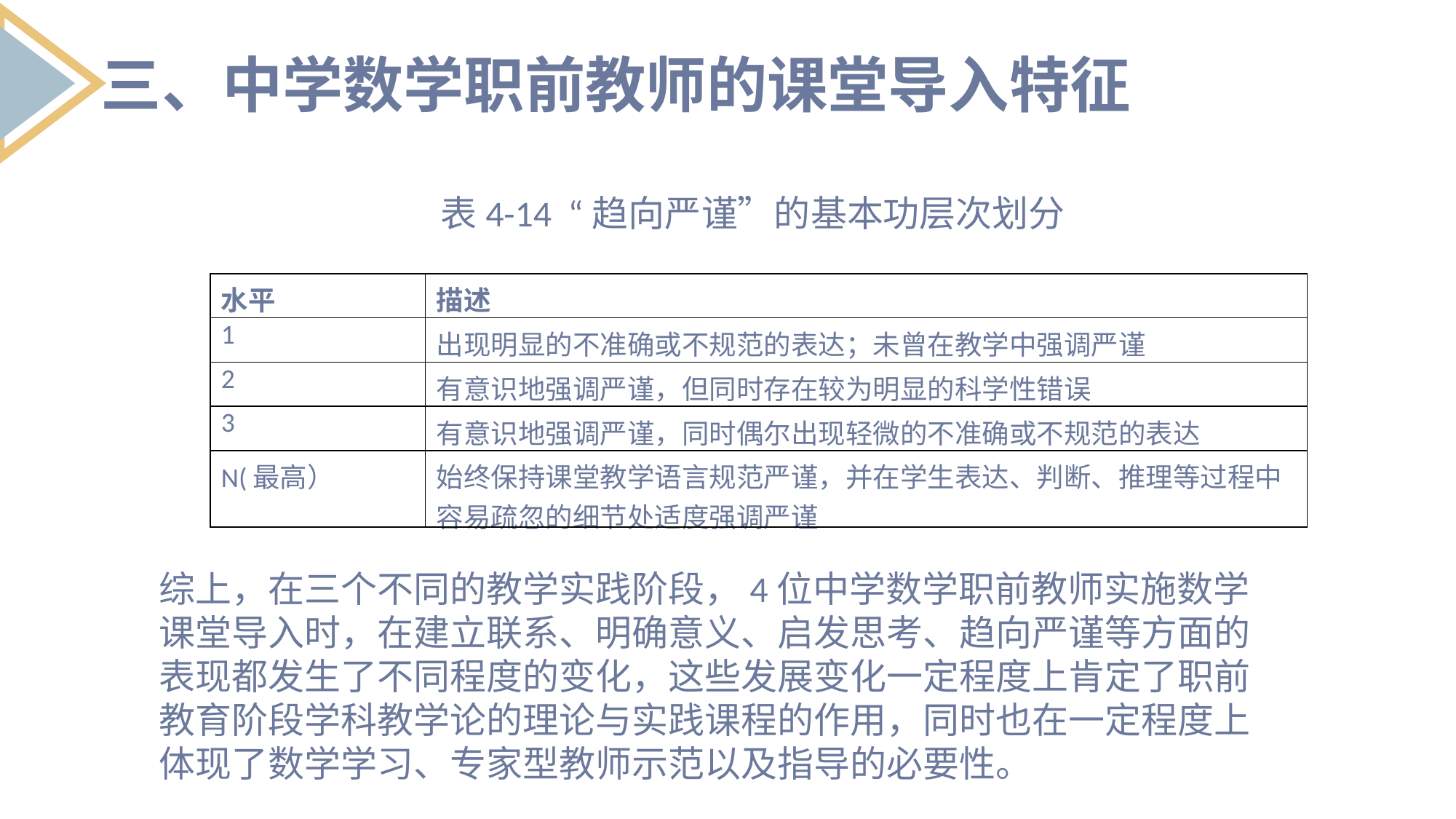

三、中学数学职前教师的课堂导入特征

表4-14  “趋向严谨”的基本功层次划分
| 水平 | 描述 |
| --- | --- |
| 1 | 出现明显的不准确或不规范的表达；未曾在教学中强调严谨 |
| 2 | 有意识地强调严谨，但同时存在较为明显的科学性错误 |
| 3 | 有意识地强调严谨，同时偶尔出现轻微的不准确或不规范的表达 |
| N(最高） | 始终保持课堂教学语言规范严谨，并在学生表达、判断、推理等过程中容易疏忽的细节处适度强调严谨 |
综上，在三个不同的教学实践阶段，4位中学数学职前教师实施数学课堂导入时，在建立联系、明确意义、启发思考、趋向严谨等方面的表现都发生了不同程度的变化，这些发展变化一定程度上肯定了职前教育阶段学科教学论的理论与实践课程的作用，同时也在一定程度上体现了数学学习、专家型教师示范以及指导的必要性。